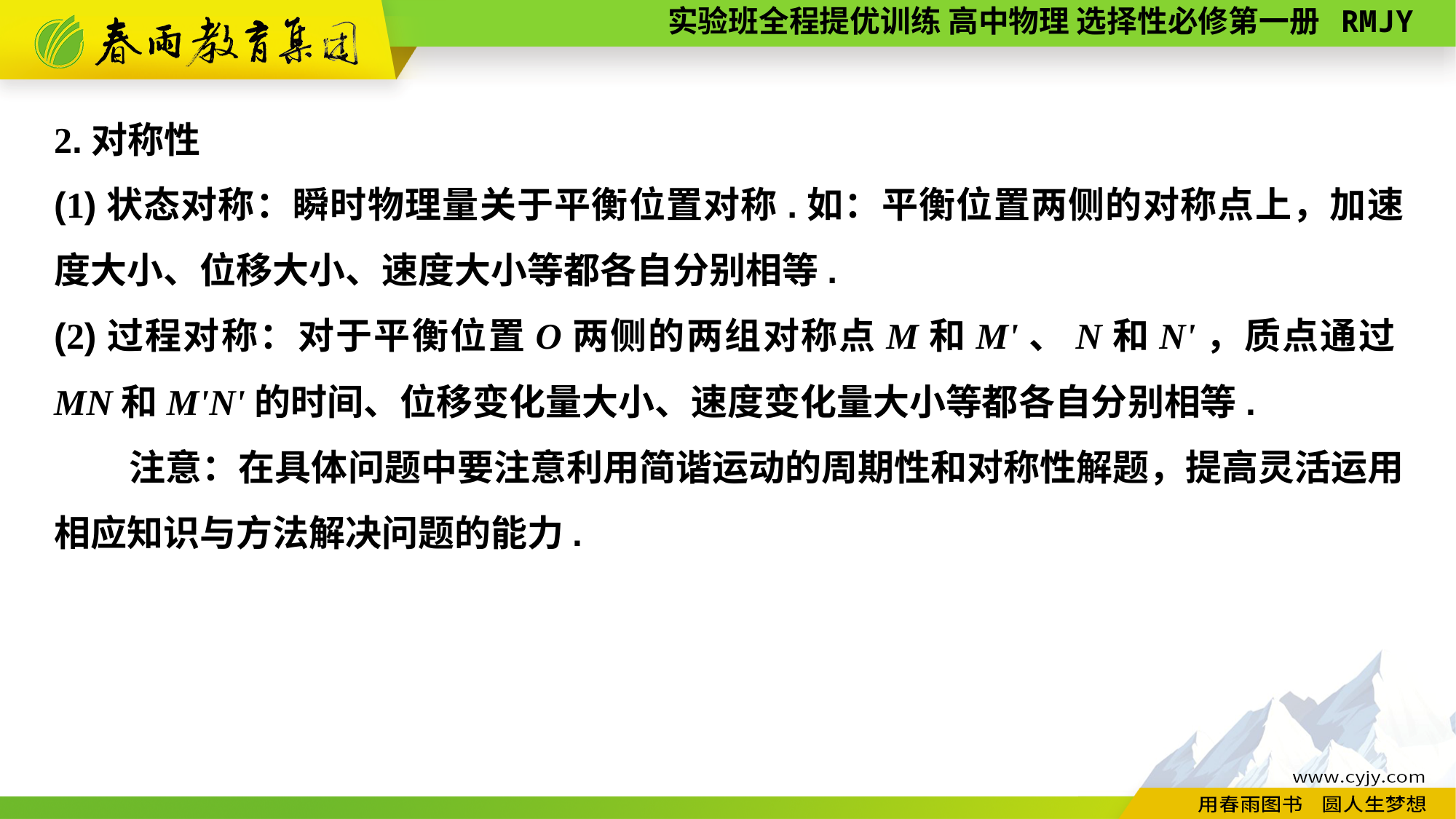

2.对称性
(1)状态对称：瞬时物理量关于平衡位置对称.如：平衡位置两侧的对称点上，加速度大小、位移大小、速度大小等都各自分别相等.
(2)过程对称：对于平衡位置O两侧的两组对称点M和M'、N和N'，质点通过MN和M'N'的时间、位移变化量大小、速度变化量大小等都各自分别相等.
注意：在具体问题中要注意利用简谐运动的周期性和对称性解题，提高灵活运用相应知识与方法解决问题的能力.